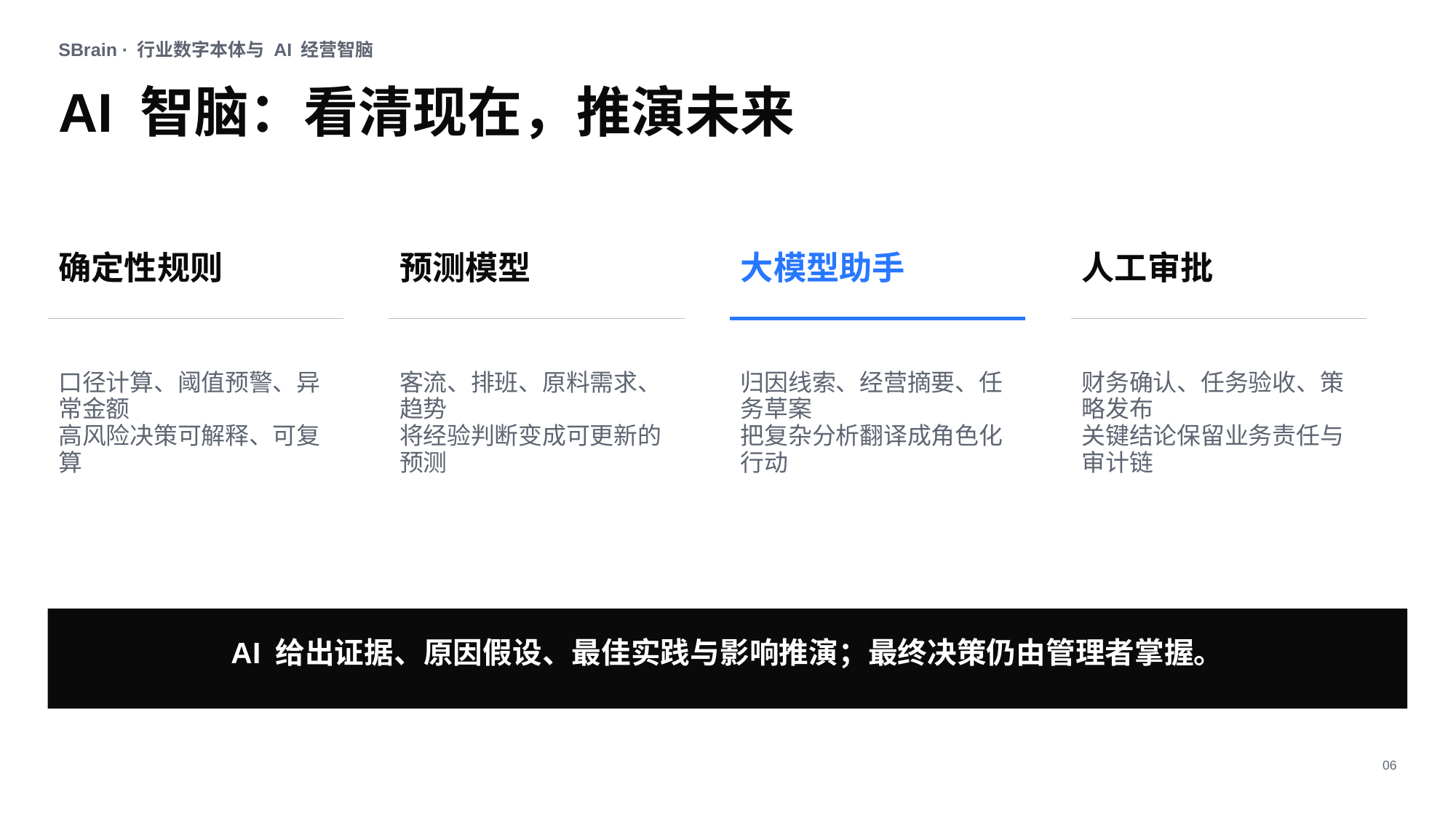

SBrain · 行业数字本体与 AI 经营智脑
AI 智脑：看清现在，推演未来
确定性规则
预测模型
大模型助手
人工审批
口径计算、阈值预警、异常金额
高风险决策可解释、可复算
客流、排班、原料需求、趋势
将经验判断变成可更新的预测
归因线索、经营摘要、任务草案
把复杂分析翻译成角色化行动
财务确认、任务验收、策略发布
关键结论保留业务责任与审计链

AI 给出证据、原因假设、最佳实践与影响推演；最终决策仍由管理者掌握。
06